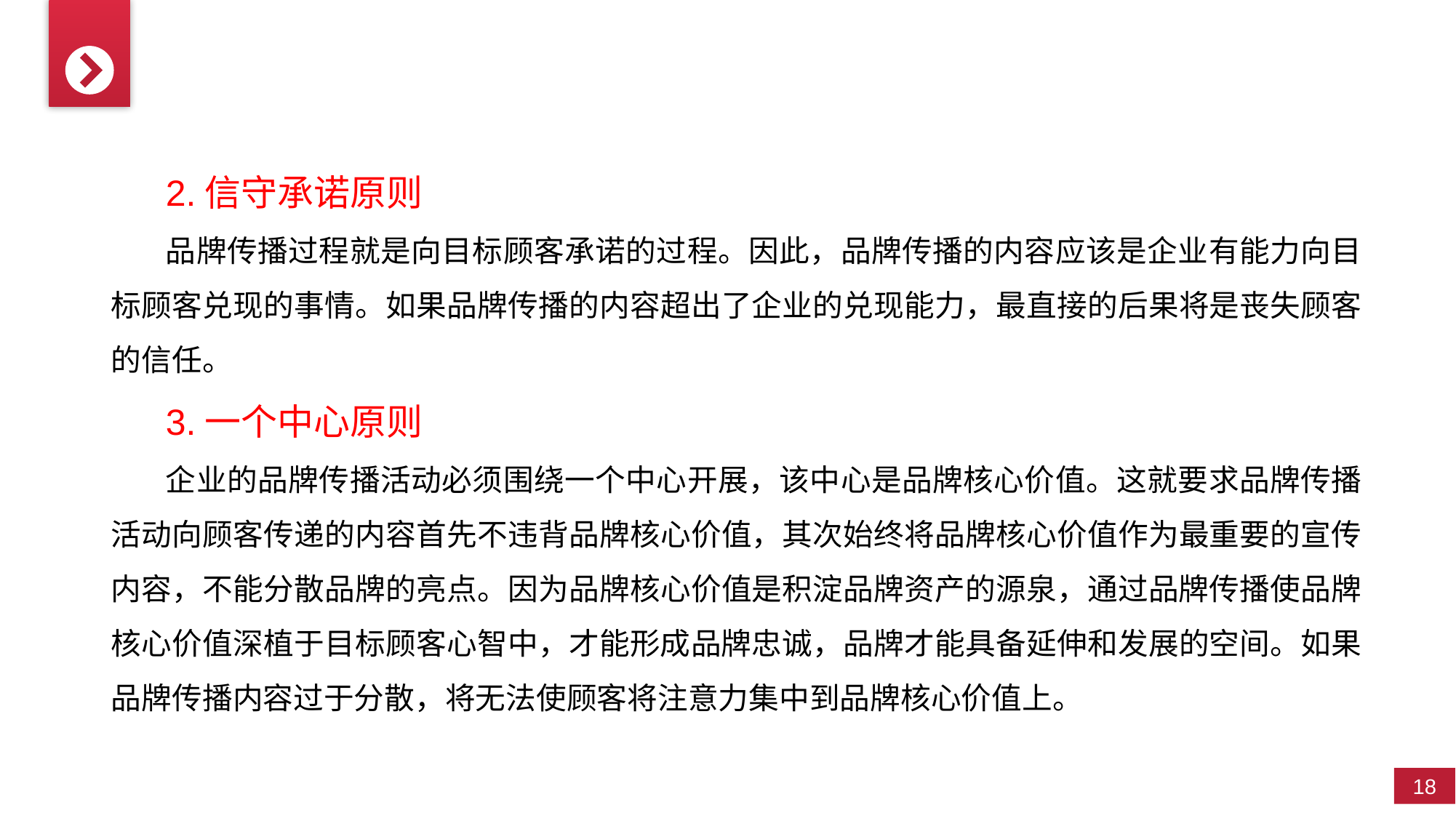

2.信守承诺原则
品牌传播过程就是向目标顾客承诺的过程。因此，品牌传播的内容应该是企业有能力向目标顾客兑现的事情。如果品牌传播的内容超出了企业的兑现能力，最直接的后果将是丧失顾客的信任。
3.一个中心原则
企业的品牌传播活动必须围绕一个中心开展，该中心是品牌核心价值。这就要求品牌传播活动向顾客传递的内容首先不违背品牌核心价值，其次始终将品牌核心价值作为最重要的宣传内容，不能分散品牌的亮点。因为品牌核心价值是积淀品牌资产的源泉，通过品牌传播使品牌核心价值深植于目标顾客心智中，才能形成品牌忠诚，品牌才能具备延伸和发展的空间。如果品牌传播内容过于分散，将无法使顾客将注意力集中到品牌核心价值上。